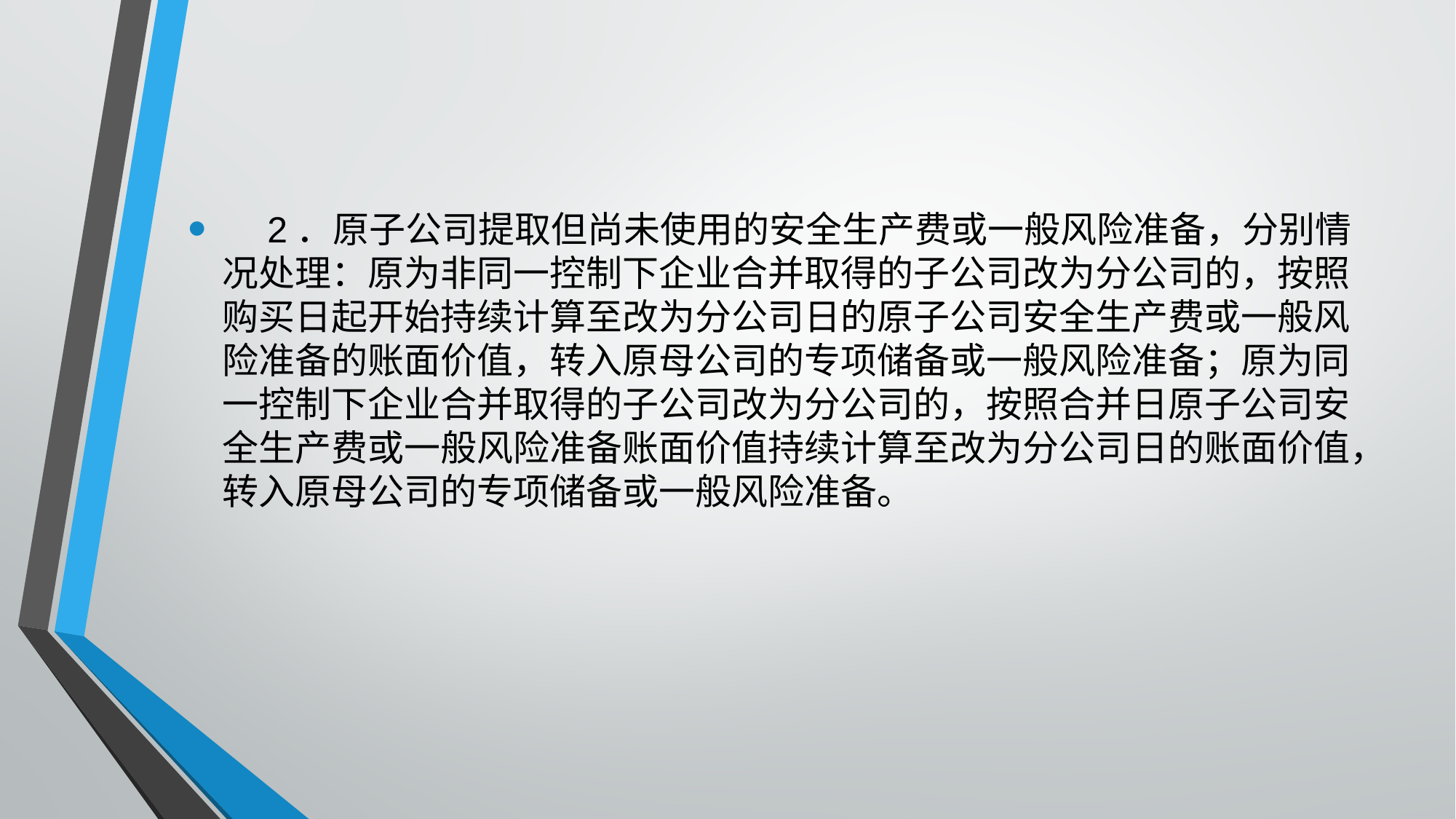

#
　2．原子公司提取但尚未使用的安全生产费或一般风险准备，分别情况处理：原为非同一控制下企业合并取得的子公司改为分公司的，按照购买日起开始持续计算至改为分公司日的原子公司安全生产费或一般风险准备的账面价值，转入原母公司的专项储备或一般风险准备；原为同一控制下企业合并取得的子公司改为分公司的，按照合并日原子公司安全生产费或一般风险准备账面价值持续计算至改为分公司日的账面价值，转入原母公司的专项储备或一般风险准备。